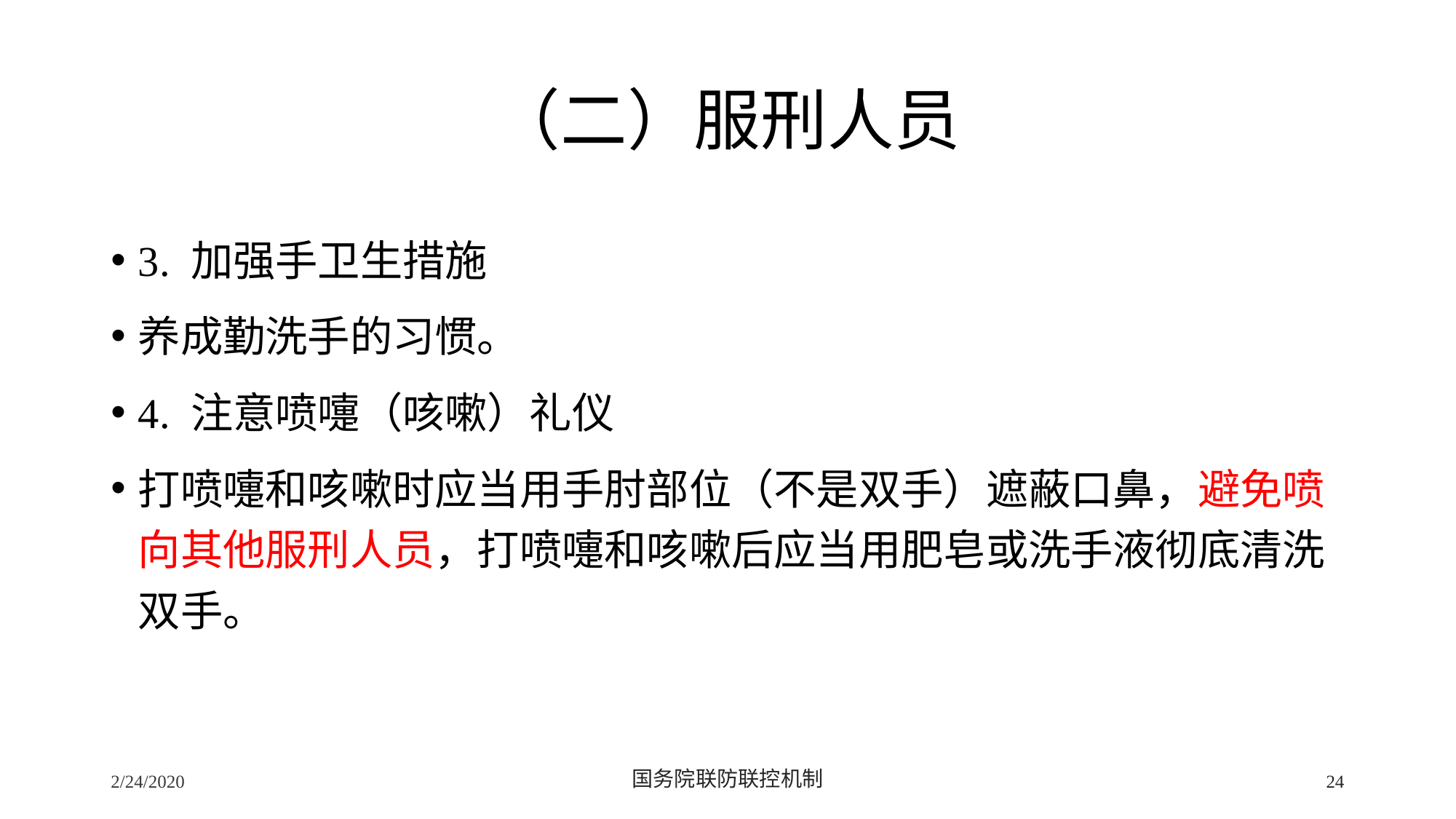

# （二）服刑人员
3. 加强手卫生措施
养成勤洗手的习惯。
4. 注意喷嚏（咳嗽）礼仪
打喷嚏和咳嗽时应当用手肘部位（不是双手）遮蔽口鼻，避免喷向其他服刑人员，打喷嚏和咳嗽后应当用肥皂或洗手液彻底清洗双手。

2/24/2020
国务院联防联控机制
24